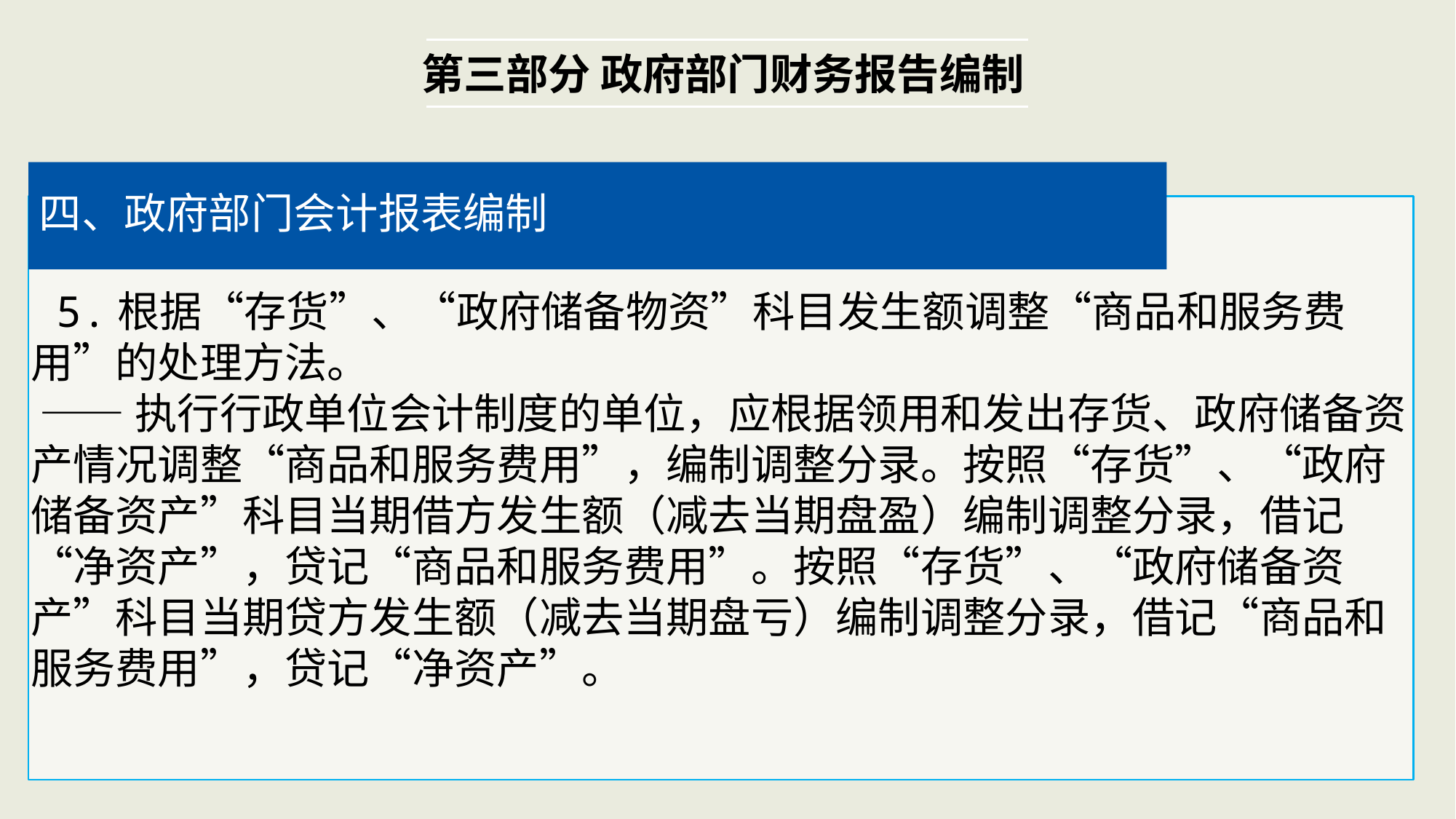

第三部分 政府部门财务报告编制

四、政府部门会计报表编制

 5.根据“存货”、“政府储备物资”科目发生额调整“商品和服务费用”的处理方法。
 ——执行行政单位会计制度的单位，应根据领用和发出存货、政府储备资产情况调整“商品和服务费用”，编制调整分录。按照“存货”、“政府储备资产”科目当期借方发生额（减去当期盘盈）编制调整分录，借记“净资产”，贷记“商品和服务费用”。按照“存货”、“政府储备资产”科目当期贷方发生额（减去当期盘亏）编制调整分录，借记“商品和服务费用”，贷记“净资产”。
87